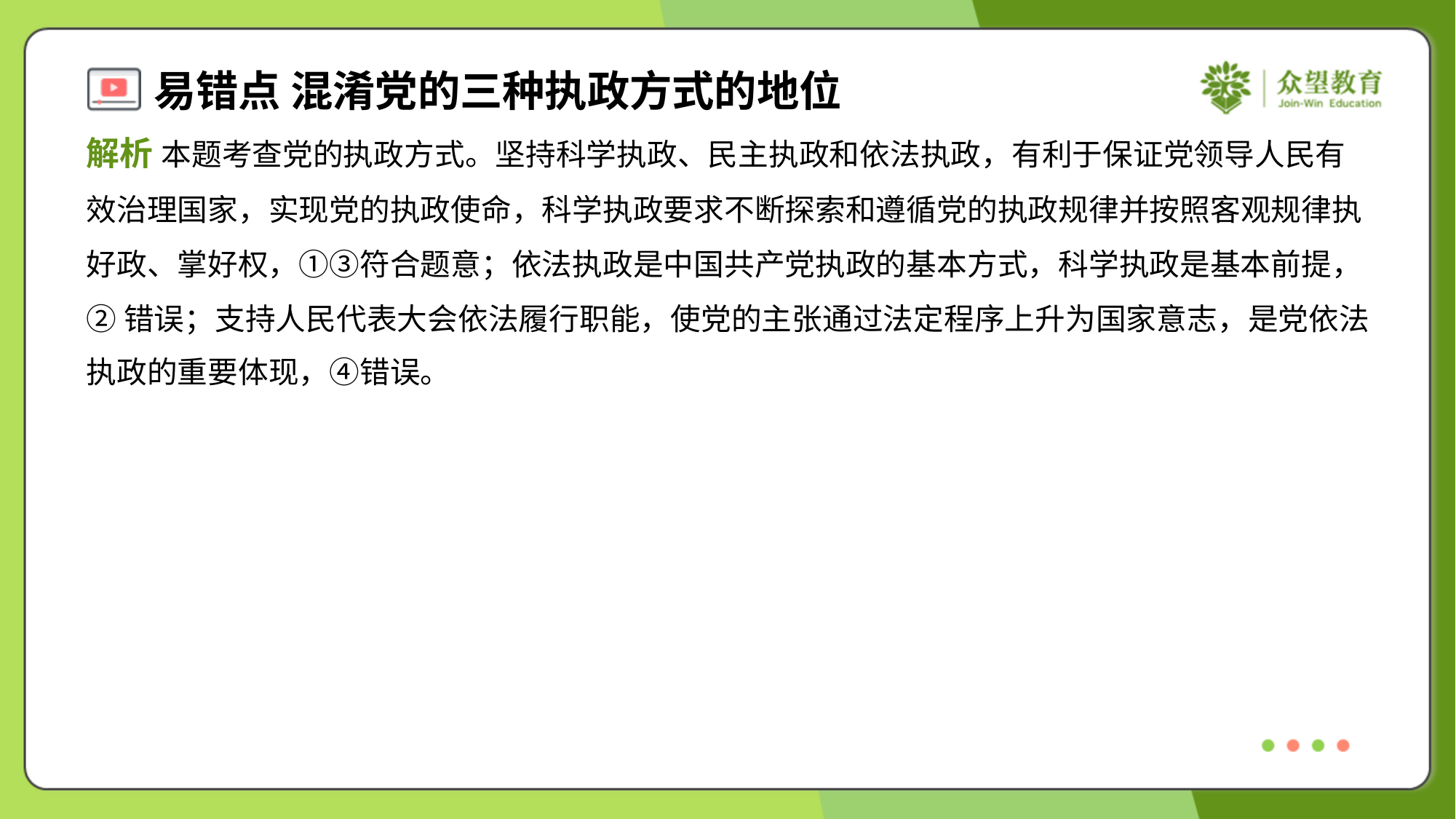

解析 本题考查党的执政方式。坚持科学执政、民主执政和依法执政，有利于保证党领导人民有
效治理国家，实现党的执政使命，科学执政要求不断探索和遵循党的执政规律并按照客观规律执
好政、掌好权，①③符合题意；依法执政是中国共产党执政的基本方式，科学执政是基本前提，
②错误；支持人民代表大会依法履行职能，使党的主张通过法定程序上升为国家意志，是党依法
执政的重要体现，④错误。